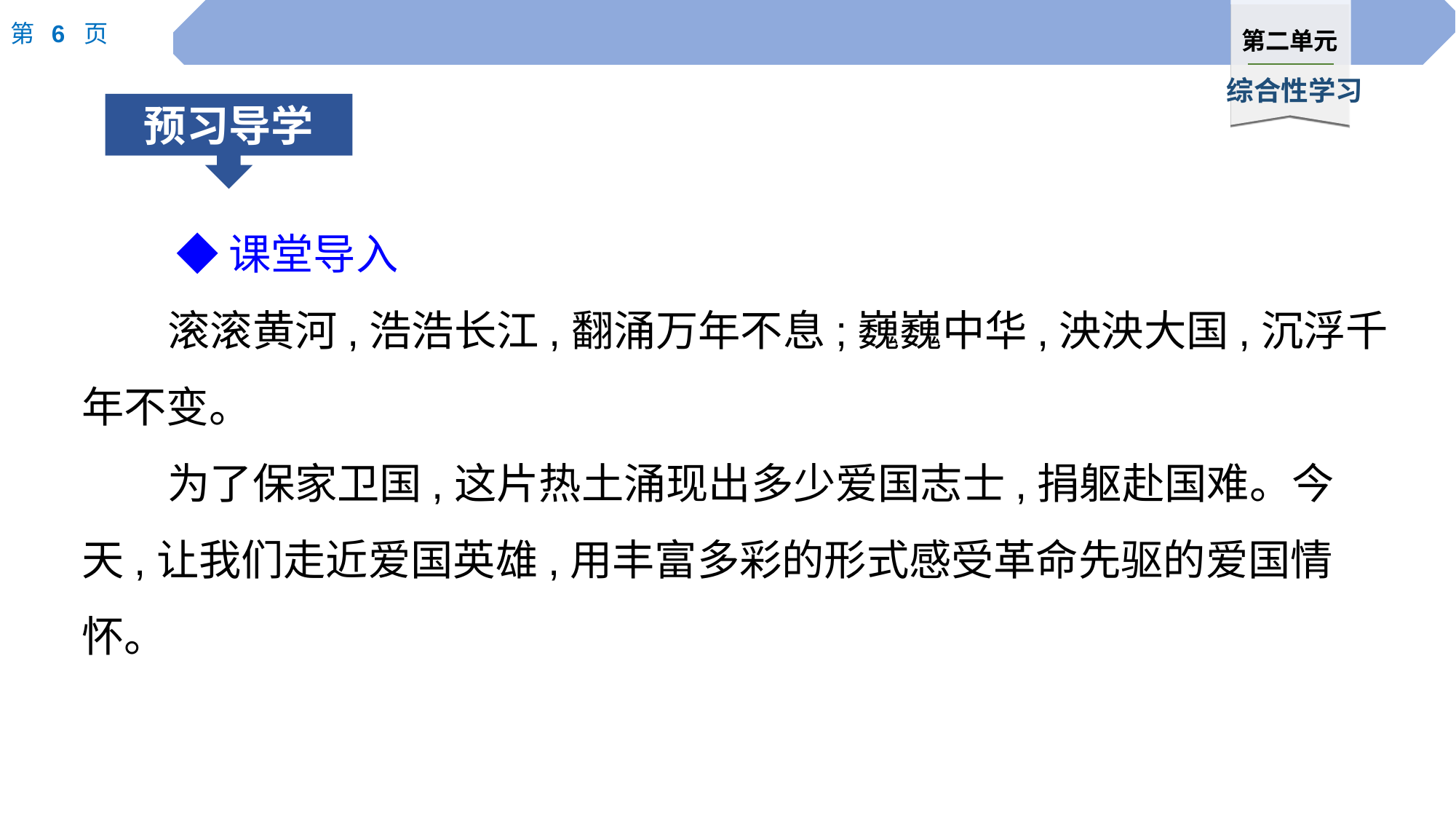

◆课堂导入

滚滚黄河,浩浩长江,翻涌万年不息;巍巍中华,泱泱大国,沉浮千年不变。
为了保家卫国,这片热土涌现出多少爱国志士,捐躯赴国难。今天,让我们走近爱国英雄,用丰富多彩的形式感受革命先驱的爱国情怀。